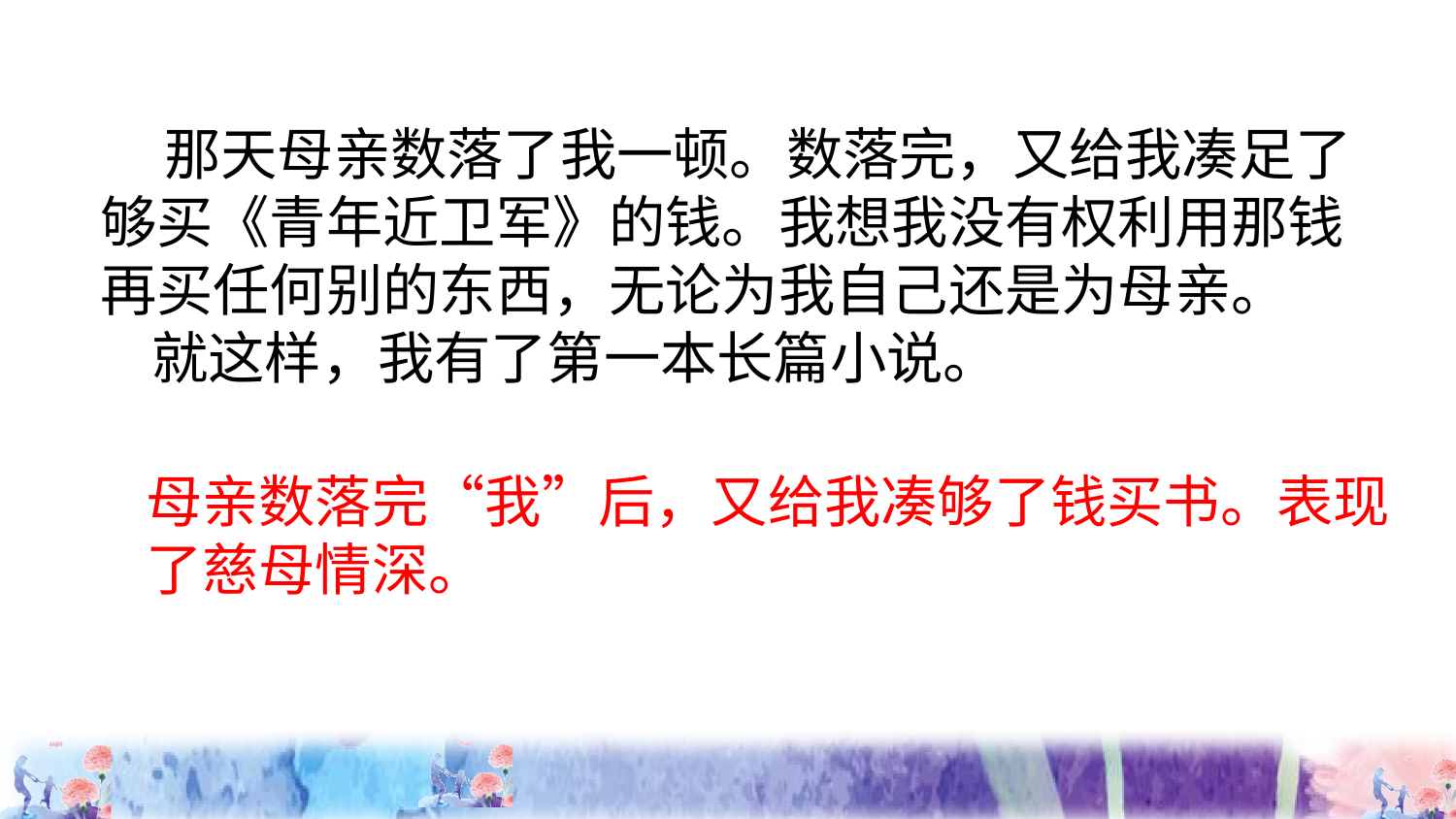

那天母亲数落了我一顿。数落完，又给我凑足了够买《青年近卫军》的钱。我想我没有权利用那钱再买任何别的东西，无论为我自己还是为母亲。
   就这样，我有了第一本长篇小说。
母亲数落完“我”后，又给我凑够了钱买书。表现了慈母情深。